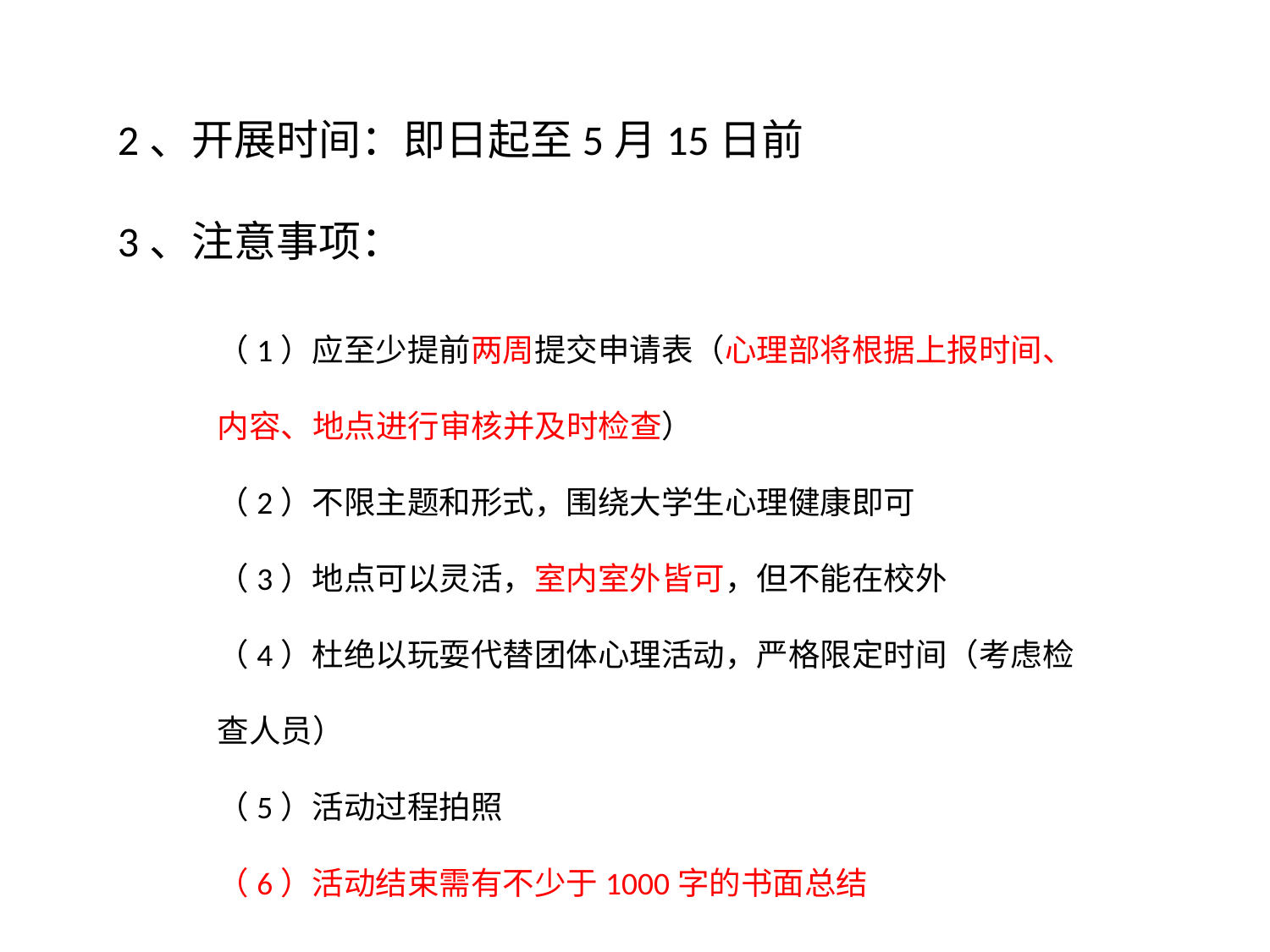

2、开展时间：即日起至5月15日前
3、注意事项：
（1）应至少提前两周提交申请表（心理部将根据上报时间、内容、地点进行审核并及时检查）
（2）不限主题和形式，围绕大学生心理健康即可
（3）地点可以灵活，室内室外皆可，但不能在校外
（4）杜绝以玩耍代替团体心理活动，严格限定时间（考虑检查人员）
（5）活动过程拍照
（6）活动结束需有不少于1000字的书面总结